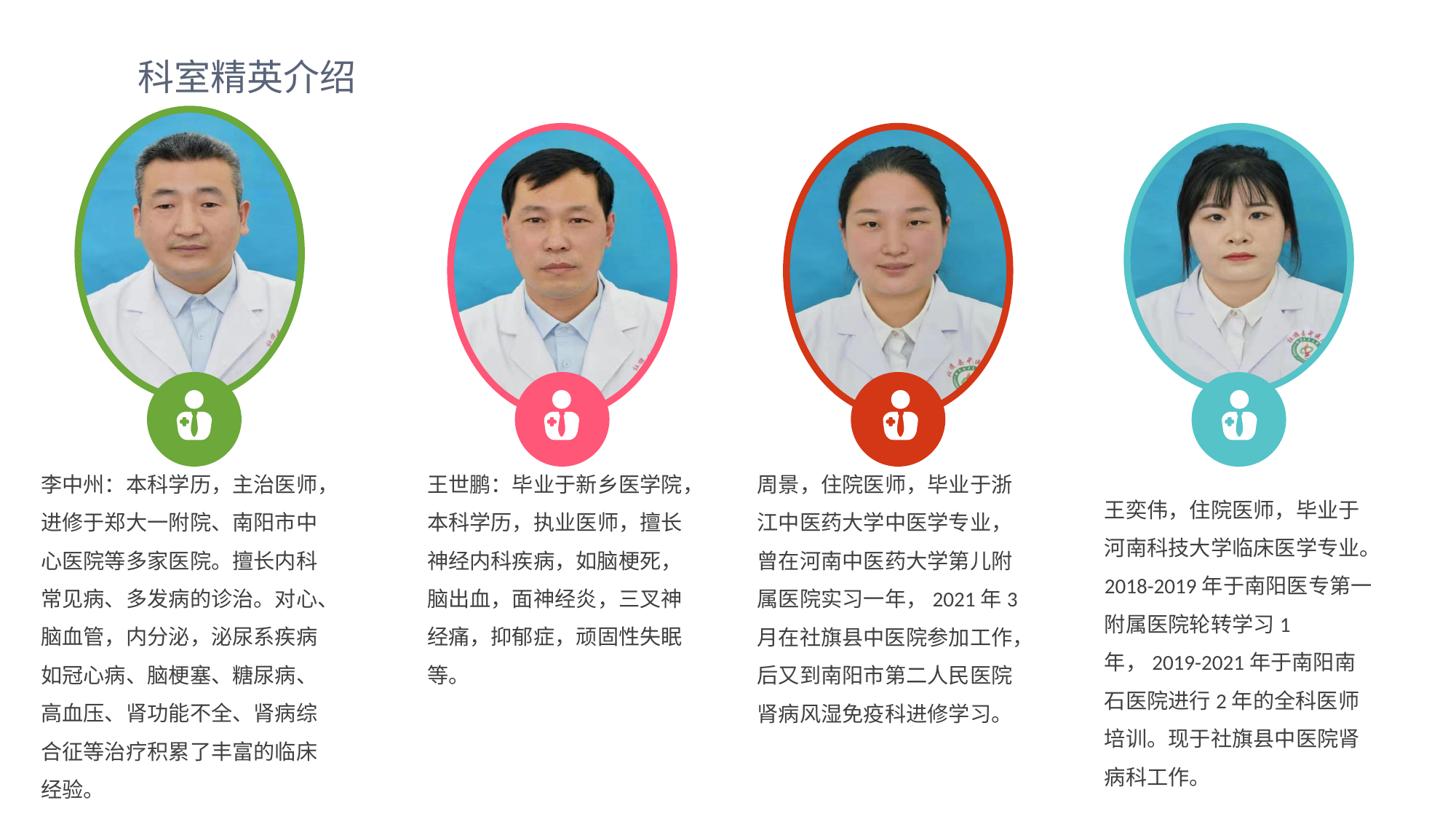

科室精英介绍

李中州：本科学历，主治医师，进修于郑大一附院、南阳市中心医院等多家医院。擅长内科常见病、多发病的诊治。对心、脑血管，内分泌，泌尿系疾病如冠心病、脑梗塞、糖尿病、高血压、肾功能不全、肾病综合征等治疗积累了丰富的临床经验。
王世鹏：毕业于新乡医学院，本科学历，执业医师，擅长神经内科疾病，如脑梗死，脑出血，面神经炎，三叉神经痛，抑郁症，顽固性失眠等。
周景，住院医师，毕业于浙江中医药大学中医学专业，曾在河南中医药大学第儿附属医院实习一年，2021年3月在社旗县中医院参加工作，后又到南阳市第二人民医院肾病风湿免疫科进修学习。
王奕伟，住院医师，毕业于河南科技大学临床医学专业。
2018-2019年于南阳医专第一附属医院轮转学习1年，2019-2021年于南阳南石医院进行2年的全科医师培训。现于社旗县中医院肾病科工作。